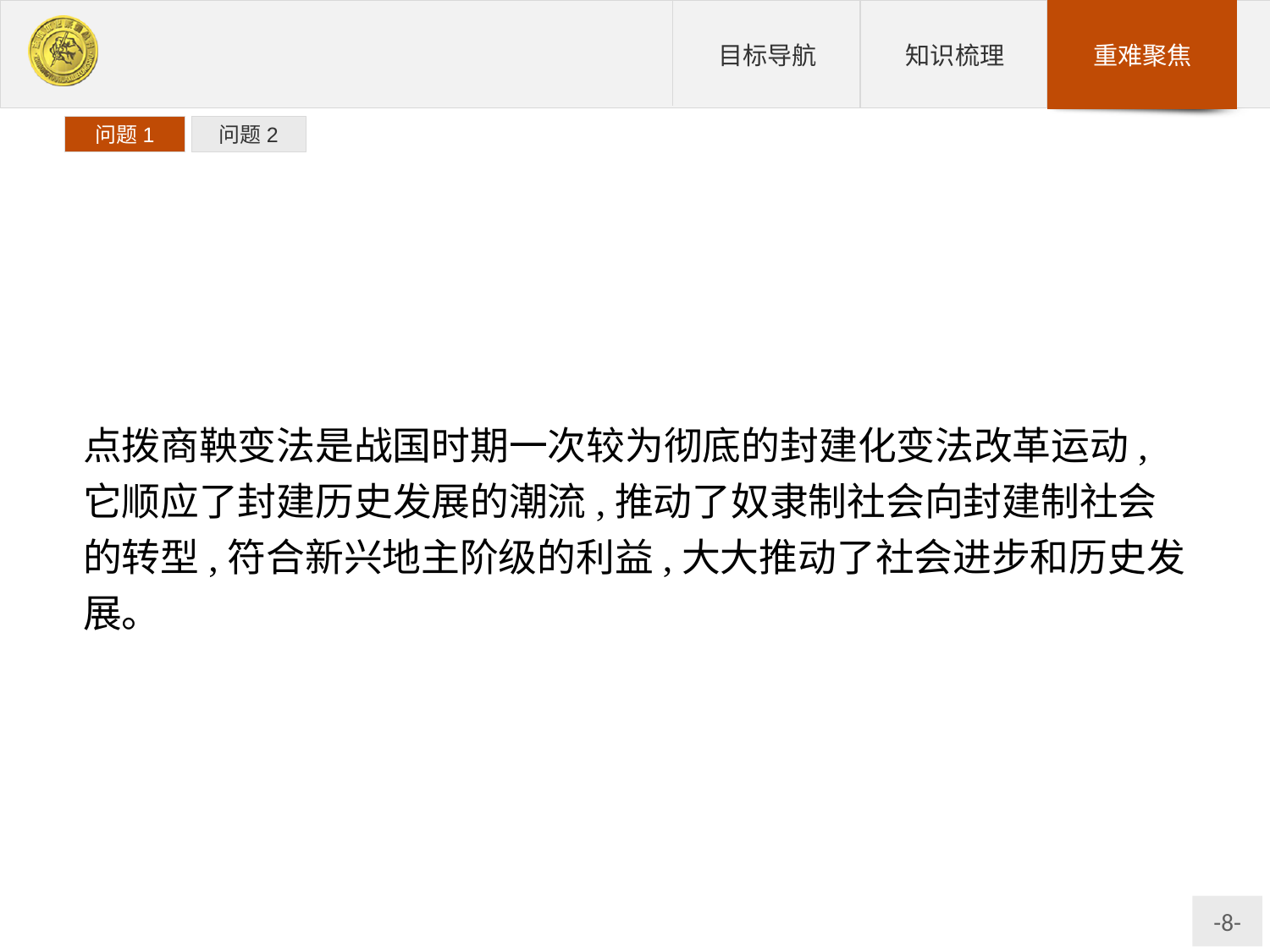

问题1
问题2
点拨商鞅变法是战国时期一次较为彻底的封建化变法改革运动,它顺应了封建历史发展的潮流,推动了奴隶制社会向封建制社会的转型,符合新兴地主阶级的利益,大大推动了社会进步和历史发展。